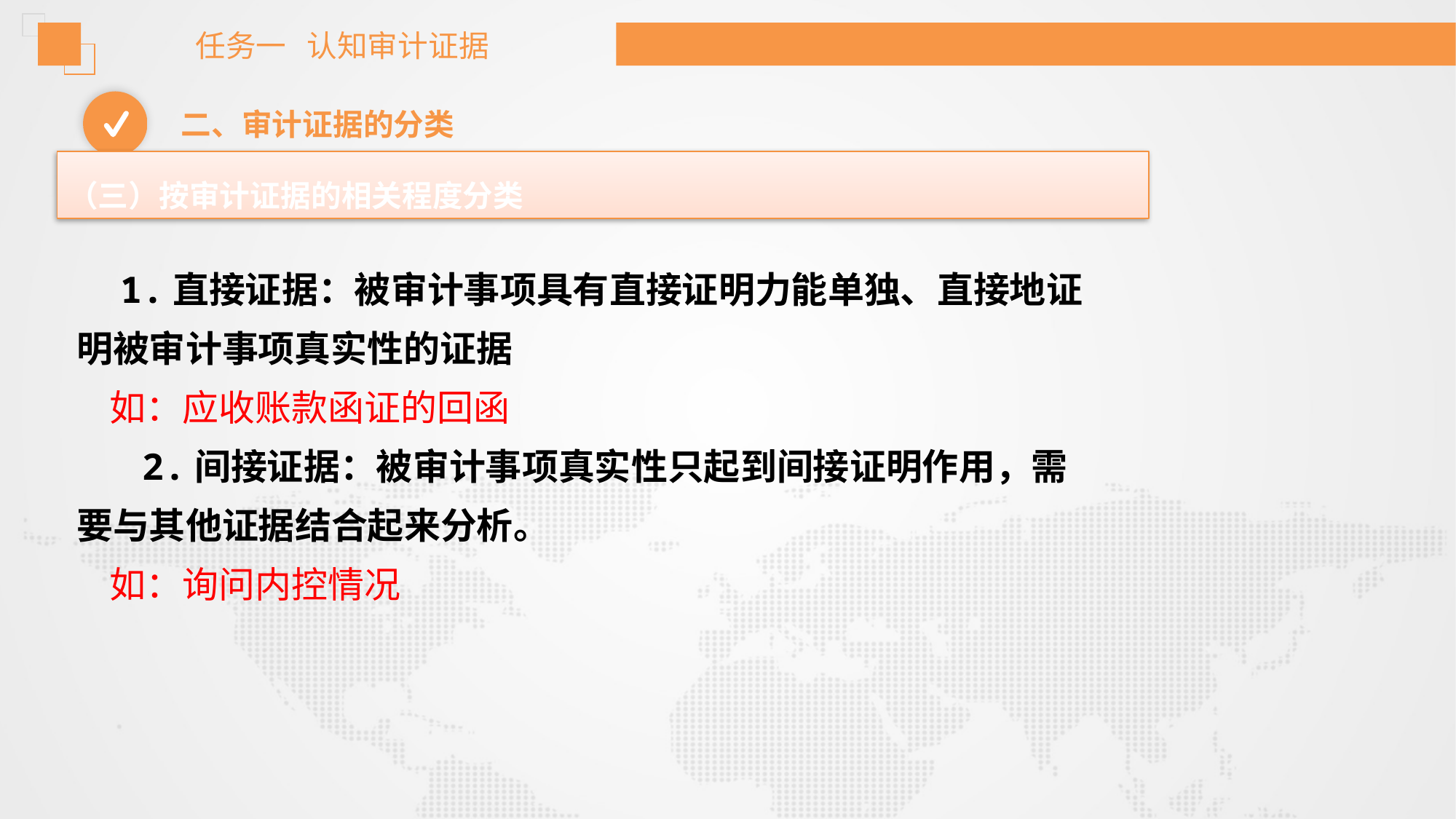

任务一   认知审计证据

二、审计证据的分类

（三）按审计证据的相关程度分类
  1.直接证据：被审计事项具有直接证明力能单独、直接地证明被审计事项真实性的证据
   如：应收账款函证的回函
   2.间接证据：被审计事项真实性只起到间接证明作用，需要与其他证据结合起来分析。
   如：询问内控情况